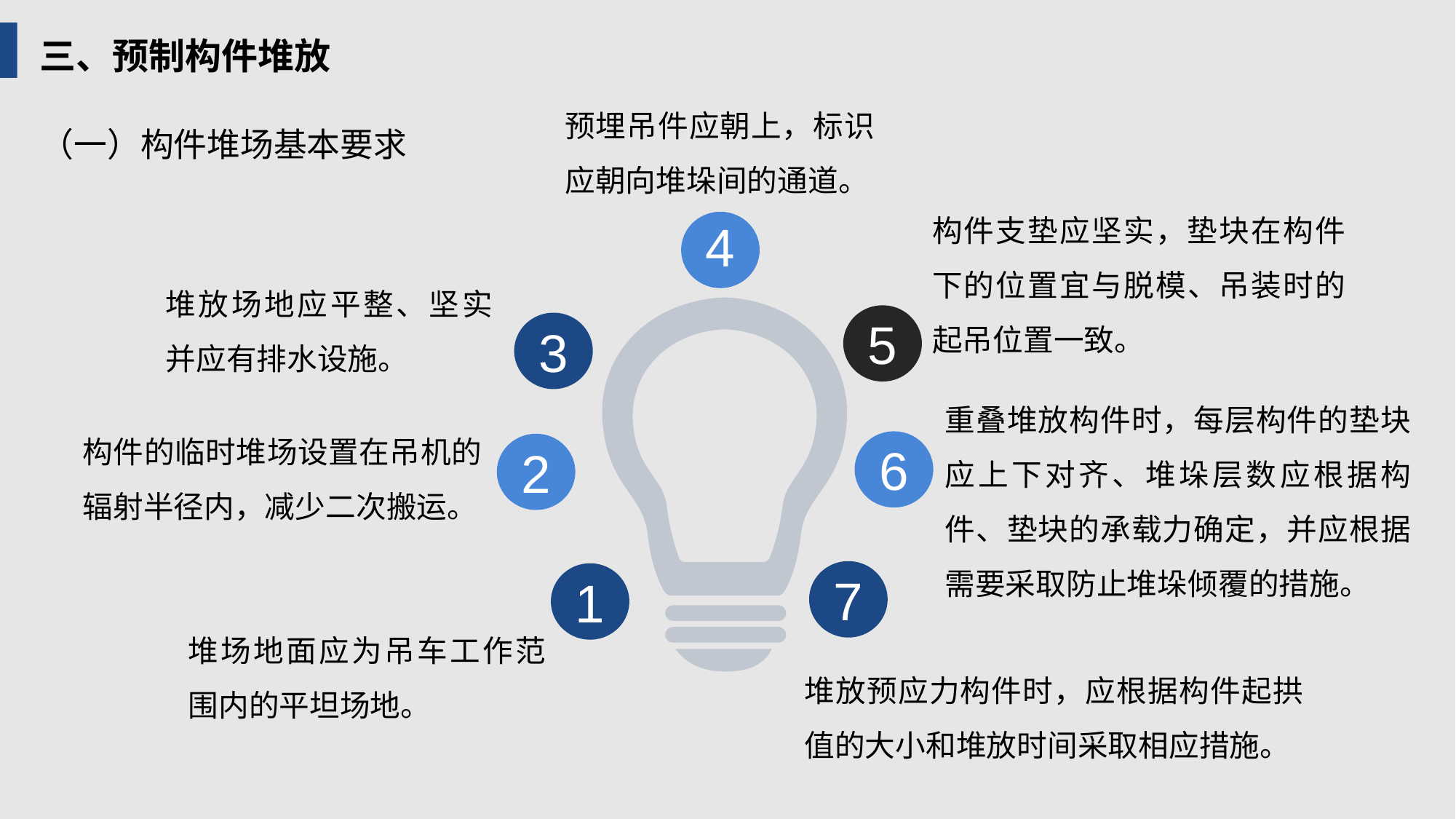

三、预制构件堆放
预埋吊件应朝上，标识应朝向堆垛间的通道。
（一）构件堆场基本要求
构件支垫应坚实，垫块在构件下的位置宜与脱模、吊装时的起吊位置一致。
4
堆放场地应平整、坚实并应有排水设施。

5
3
重叠堆放构件时，每层构件的垫块应上下对齐、堆垛层数应根据构件、垫块的承载力确定，并应根据需要采取防止堆垛倾覆的措施。
构件的临时堆场设置在吊机的辐射半径内，减少二次搬运。
6
2
7
1

堆场地面应为吊车工作范围内的平坦场地。

堆放预应力构件时，应根据构件起拱值的大小和堆放时间采取相应措施。